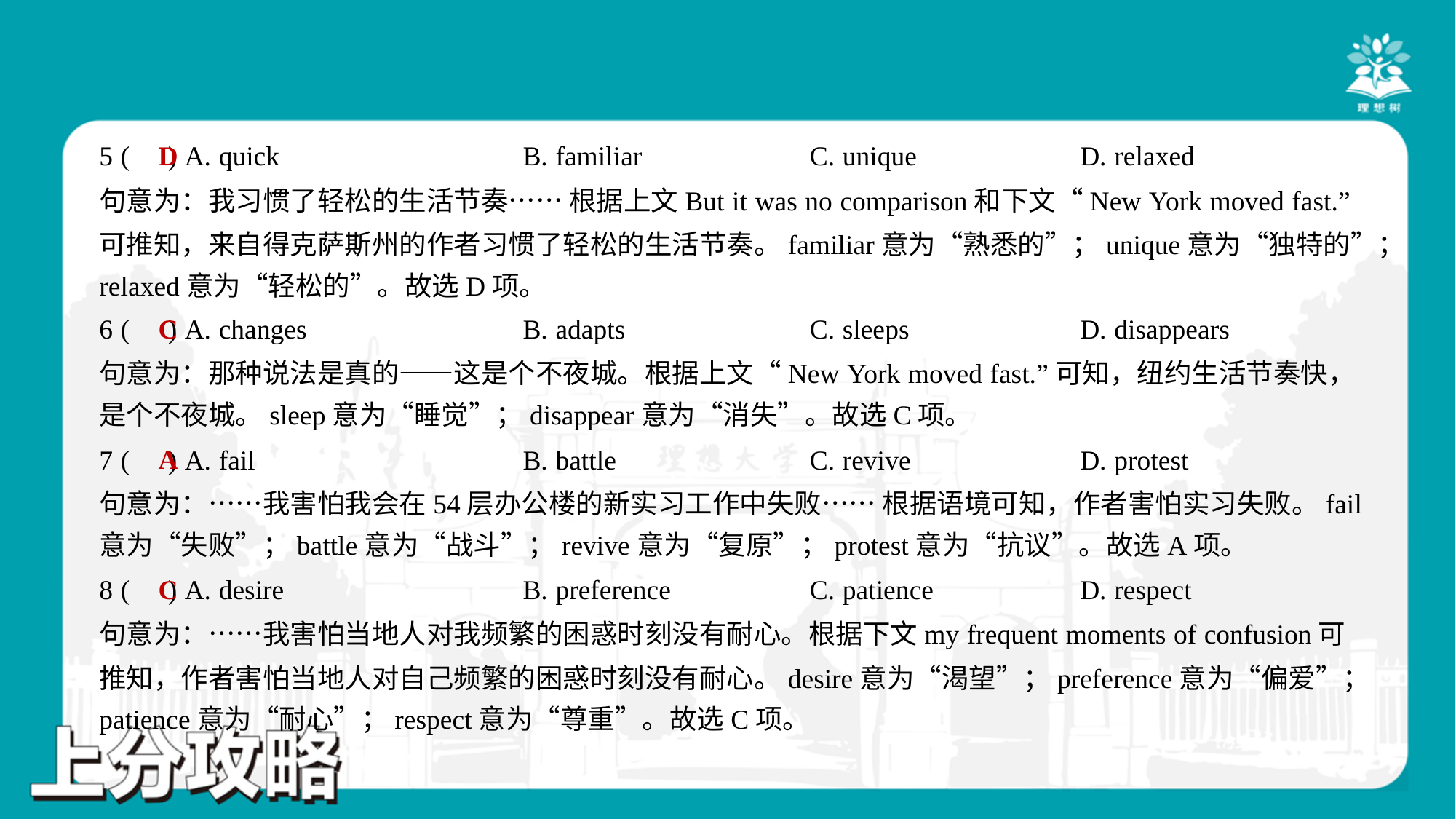

D
5 (     ) A. quick	B. familiar	C. unique	D. relaxed
句意为：我习惯了轻松的生活节奏…… 根据上文But it was no comparison和下文“New York moved fast.”
可推知，来自得克萨斯州的作者习惯了轻松的生活节奏。familiar意为“熟悉的”；unique意为“独特的”；
relaxed意为“轻松的”。故选D项。
C
6 (     ) A. changes	B. adapts	C. sleeps	D. disappears
句意为：那种说法是真的——这是个不夜城。根据上文“New York moved fast.”可知，纽约生活节奏快，
是个不夜城。sleep意为“睡觉”；disappear意为“消失”。故选C项。
A
7 (     ) A. fail	B. battle	C. revive	D. protest
句意为：……我害怕我会在54层办公楼的新实习工作中失败…… 根据语境可知，作者害怕实习失败。fail
意为“失败”；battle意为“战斗”；revive意为“复原”；protest意为“抗议”。故选A项。
C
8 (     ) A. desire	B. preference	C. patience	D. respect
句意为：……我害怕当地人对我频繁的困惑时刻没有耐心。根据下文my frequent moments of confusion可
推知，作者害怕当地人对自己频繁的困惑时刻没有耐心。desire意为“渴望”；preference意为“偏爱”；
patience意为“耐心”；respect意为“尊重”。故选C项。